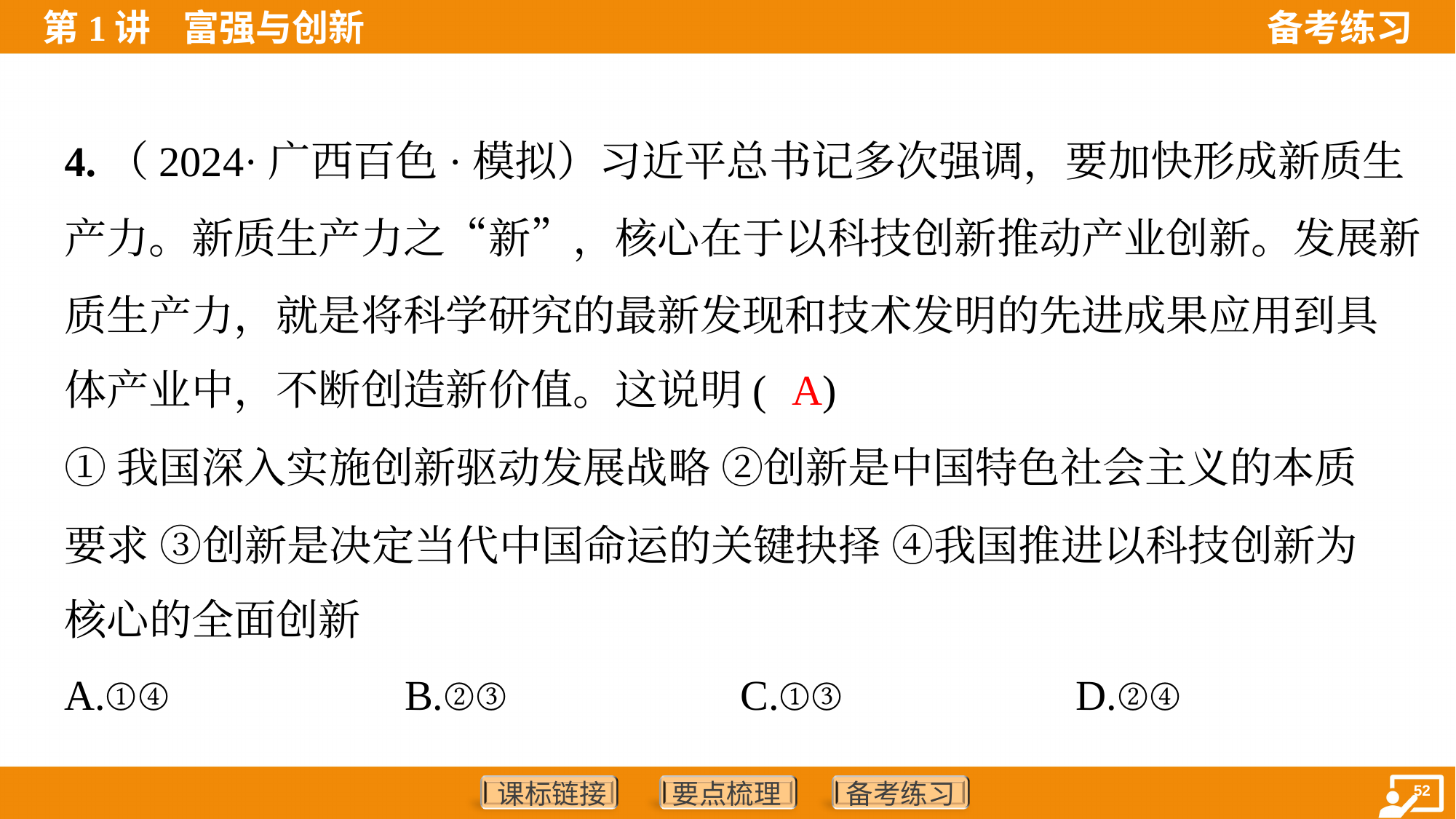

4.（2024·广西百色·模拟）习近平总书记多次强调，要加快形成新质生
产力。新质生产力之“新”，核心在于以科技创新推动产业创新。发展新
质生产力，就是将科学研究的最新发现和技术发明的先进成果应用到具
体产业中，不断创造新价值。这说明(     )
A
①我国深入实施创新驱动发展战略 ②创新是中国特色社会主义的本质
要求 ③创新是决定当代中国命运的关键抉择 ④我国推进以科技创新为
核心的全面创新
A.①④	B.②③	C.①③	D.②④